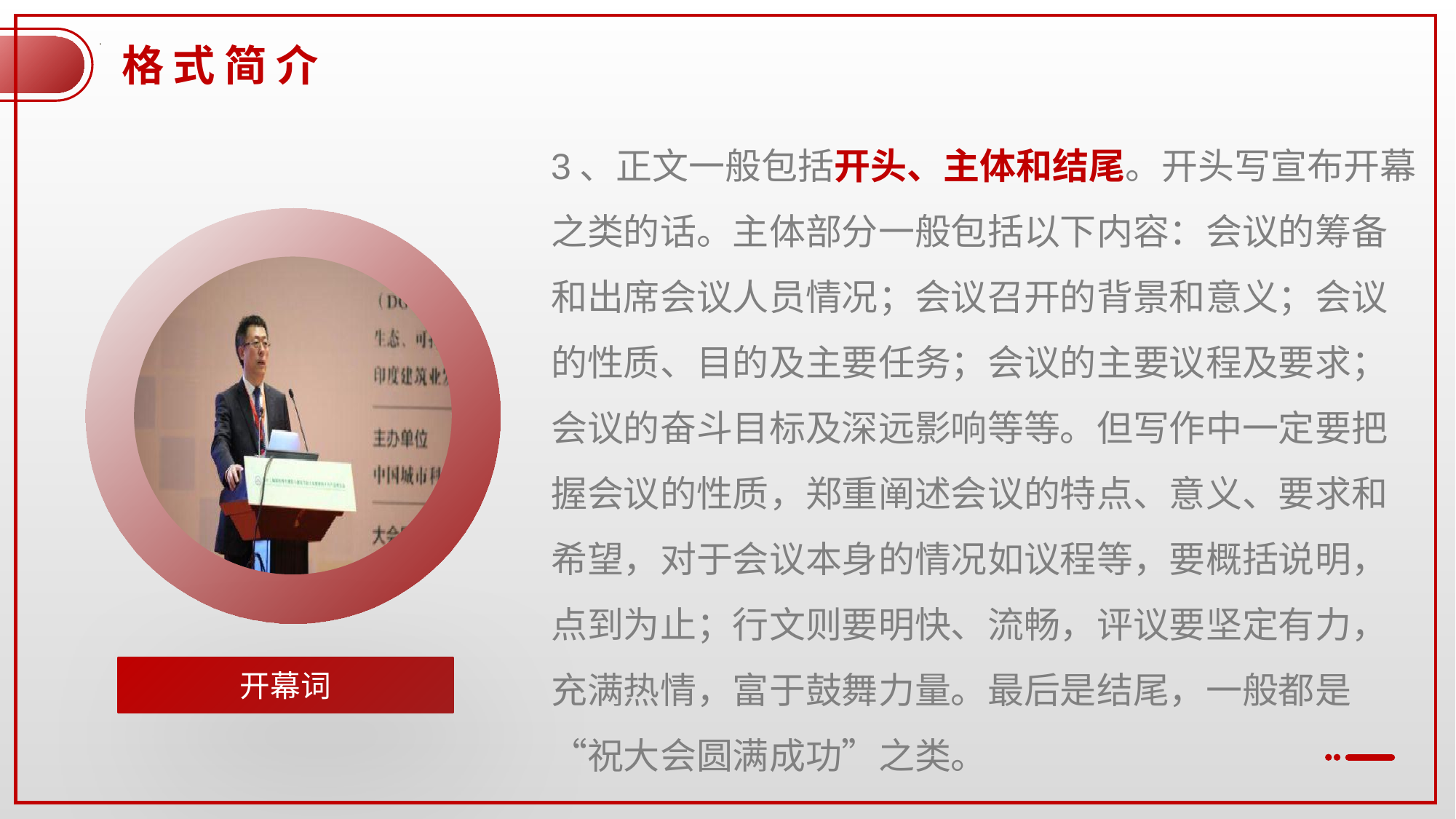

格式简介

3、正文一般包括开头、主体和结尾。开头写宣布开幕之类的话。主体部分一般包括以下内容：会议的筹备和出席会议人员情况；会议召开的背景和意义；会议的性质、目的及主要任务；会议的主要议程及要求；会议的奋斗目标及深远影响等等。但写作中一定要把握会议的性质，郑重阐述会议的特点、意义、要求和希望，对于会议本身的情况如议程等，要概括说明，点到为止；行文则要明快、流畅，评议要坚定有力，充满热情，富于鼓舞力量。最后是结尾，一般都是“祝大会圆满成功”之类。

开幕词